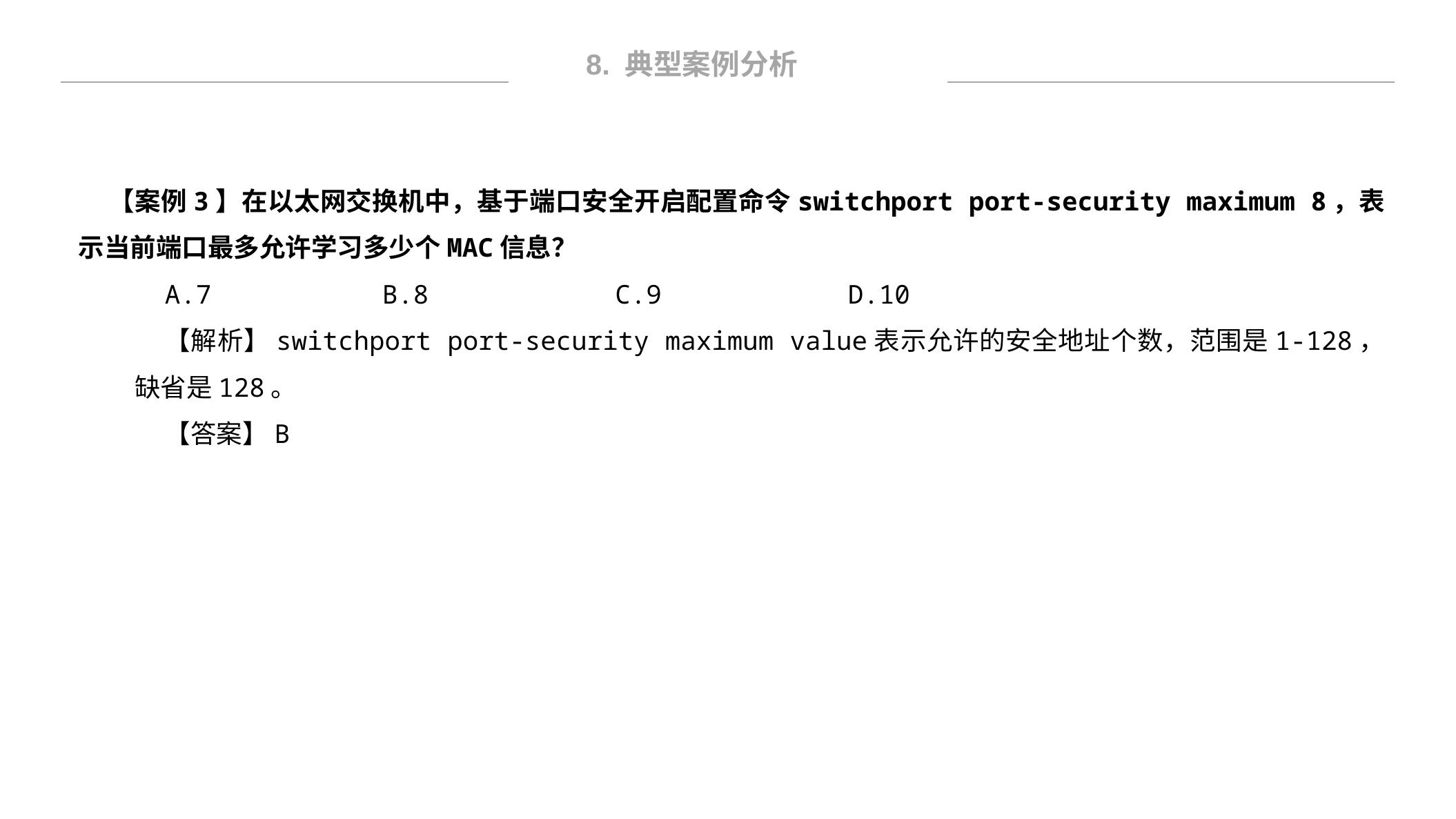

8. 典型案例分析
【案例3】在以太网交换机中，基于端口安全开启配置命令switchport port-security maximum 8，表示当前端口最多允许学习多少个MAC信息？
A.7           B.8            C.9            D.10
【解析】switchport port-security maximum value表示允许的安全地址个数，范围是1-128，缺省是128。
【答案】B